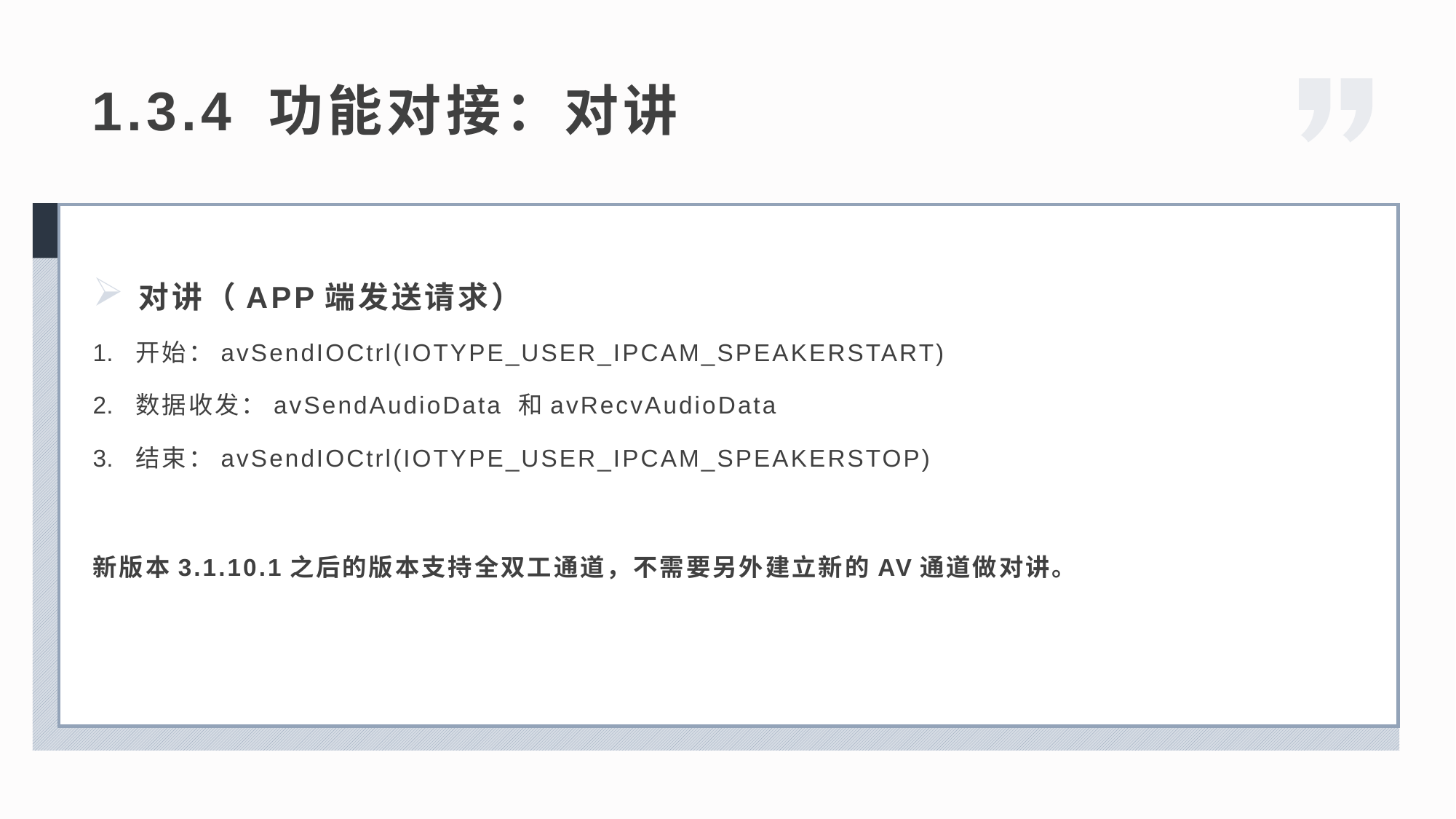

1.3.4 功能对接：对讲

对讲（APP端发送请求）
开始：avSendIOCtrl(IOTYPE_USER_IPCAM_SPEAKERSTART)
数据收发：avSendAudioData 和avRecvAudioData
结束：avSendIOCtrl(IOTYPE_USER_IPCAM_SPEAKERSTOP)

新版本3.1.10.1之后的版本支持全双工通道，不需要另外建立新的AV通道做对讲。